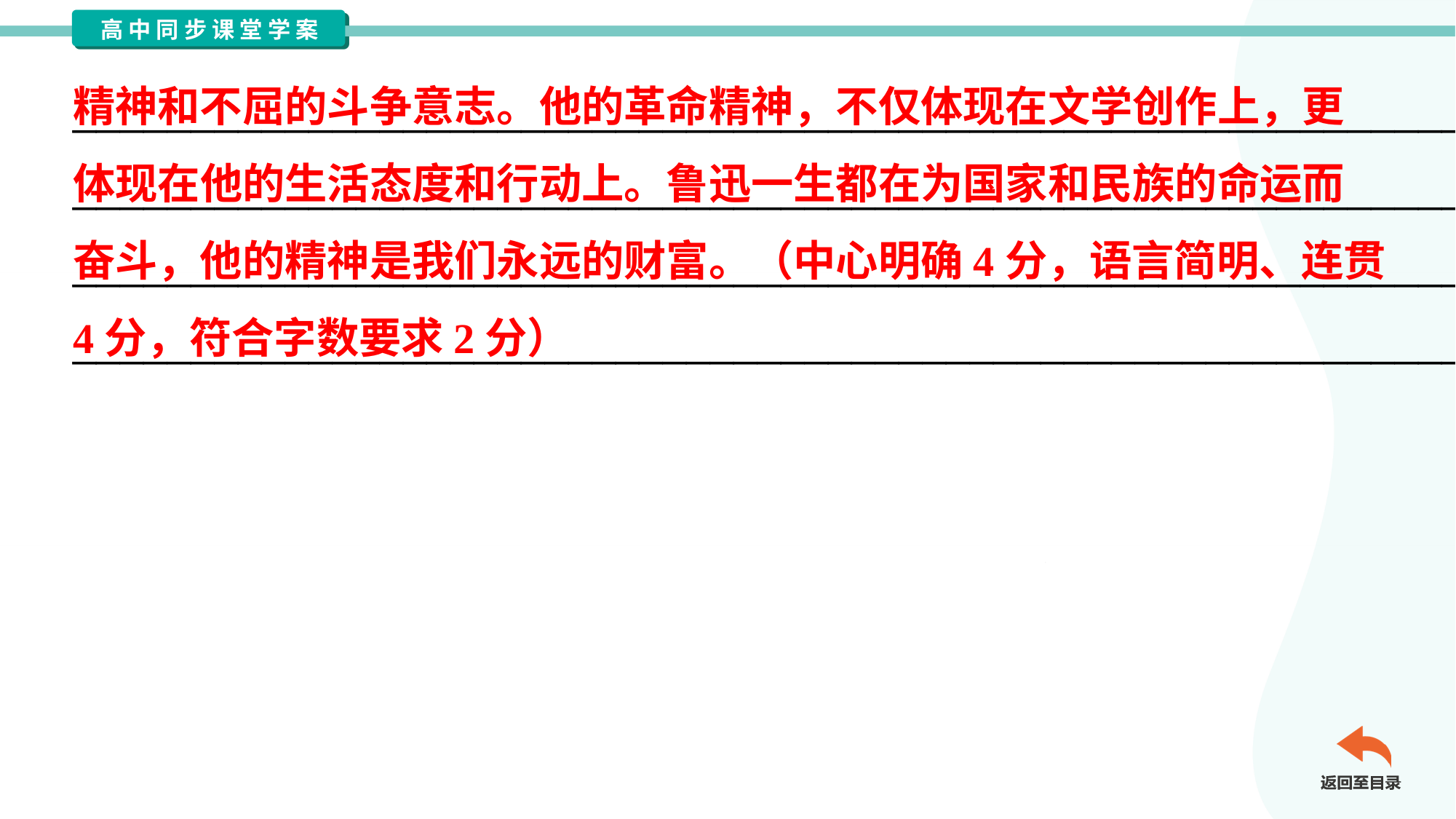

精神和不屈的斗争意志。他的革命精神，不仅体现在文学创作上，更
体现在他的生活态度和行动上。鲁迅一生都在为国家和民族的命运而
奋斗，他的精神是我们永远的财富。（中心明确4分，语言简明、连贯
4分，符合字数要求2分）
_____________________________________________________________
_____________________________________________________________
_____________________________________________________________
_____________________________________________________________